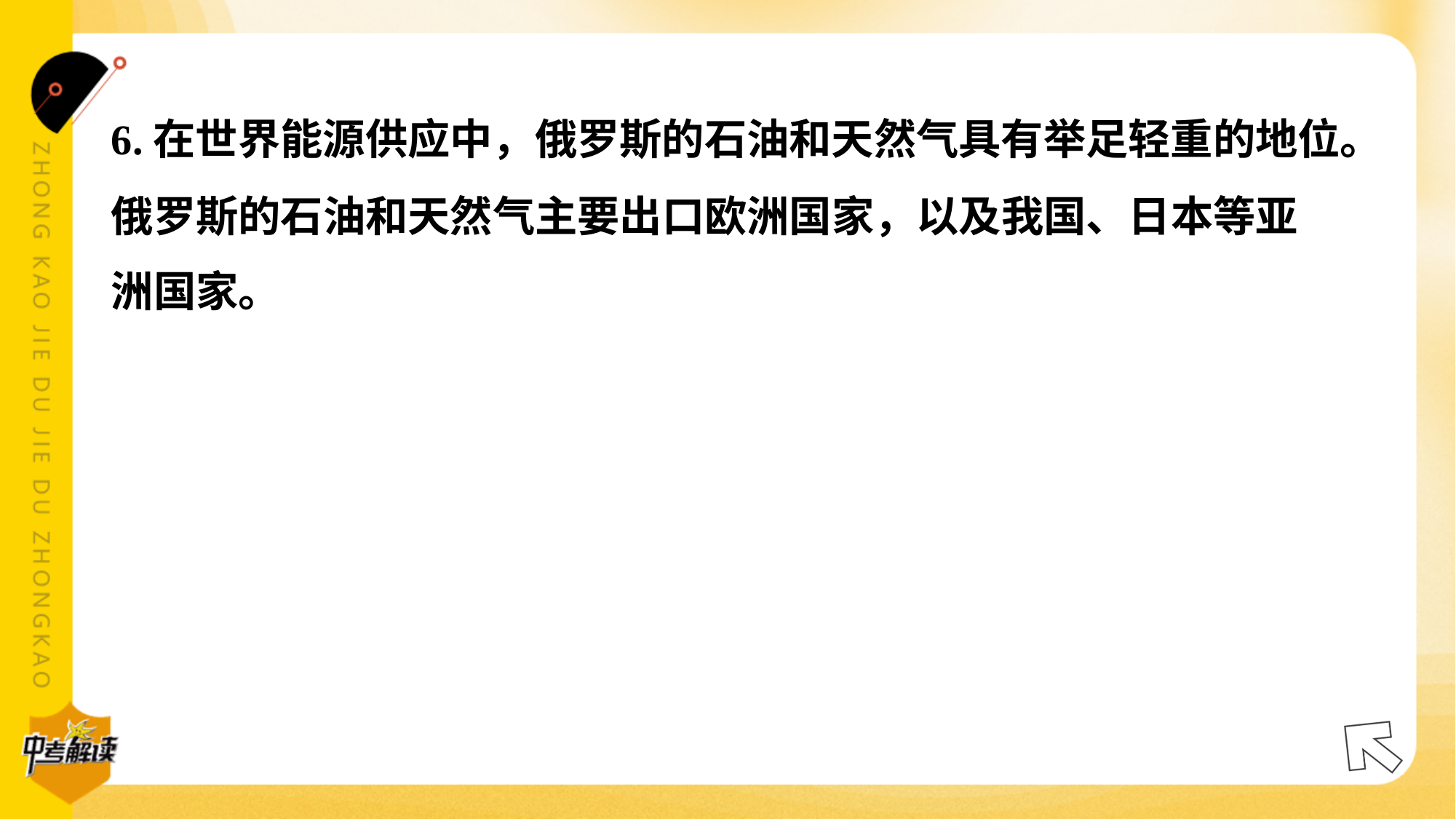

6.在世界能源供应中，俄罗斯的石油和天然气具有举足轻重的地位。
俄罗斯的石油和天然气主要出口欧洲国家，以及我国、日本等亚
洲国家。